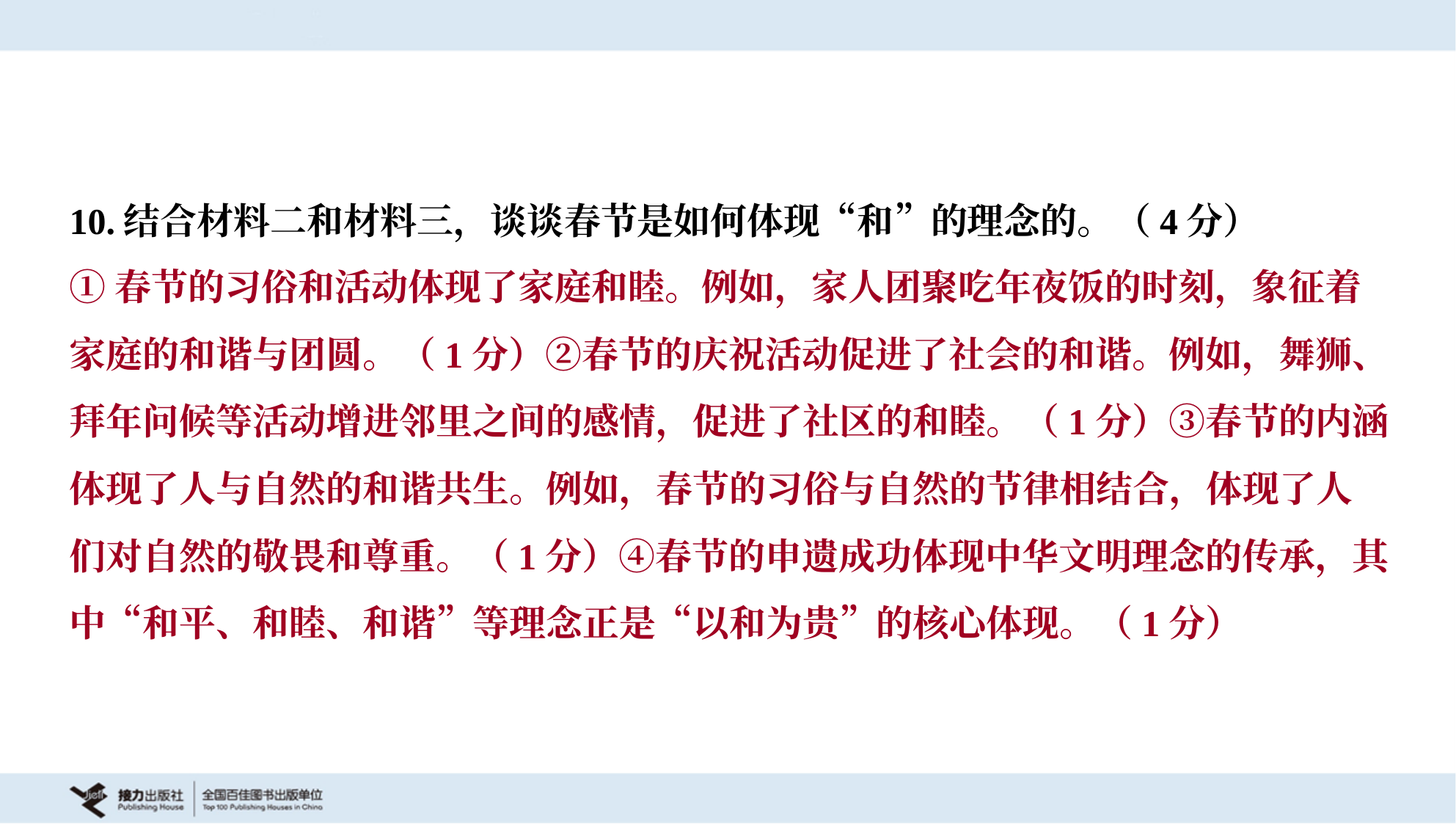

10.结合材料二和材料三，谈谈春节是如何体现“和”的理念的。（4分）
①春节的习俗和活动体现了家庭和睦。例如，家人团聚吃年夜饭的时刻，象征着
家庭的和谐与团圆。（1分）②春节的庆祝活动促进了社会的和谐。例如，舞狮、
拜年问候等活动增进邻里之间的感情，促进了社区的和睦。（1分）③春节的内涵
体现了人与自然的和谐共生。例如，春节的习俗与自然的节律相结合，体现了人
们对自然的敬畏和尊重。（1分）④春节的申遗成功体现中华文明理念的传承，其
中“和平、和睦、和谐”等理念正是“以和为贵”的核心体现。（1分）